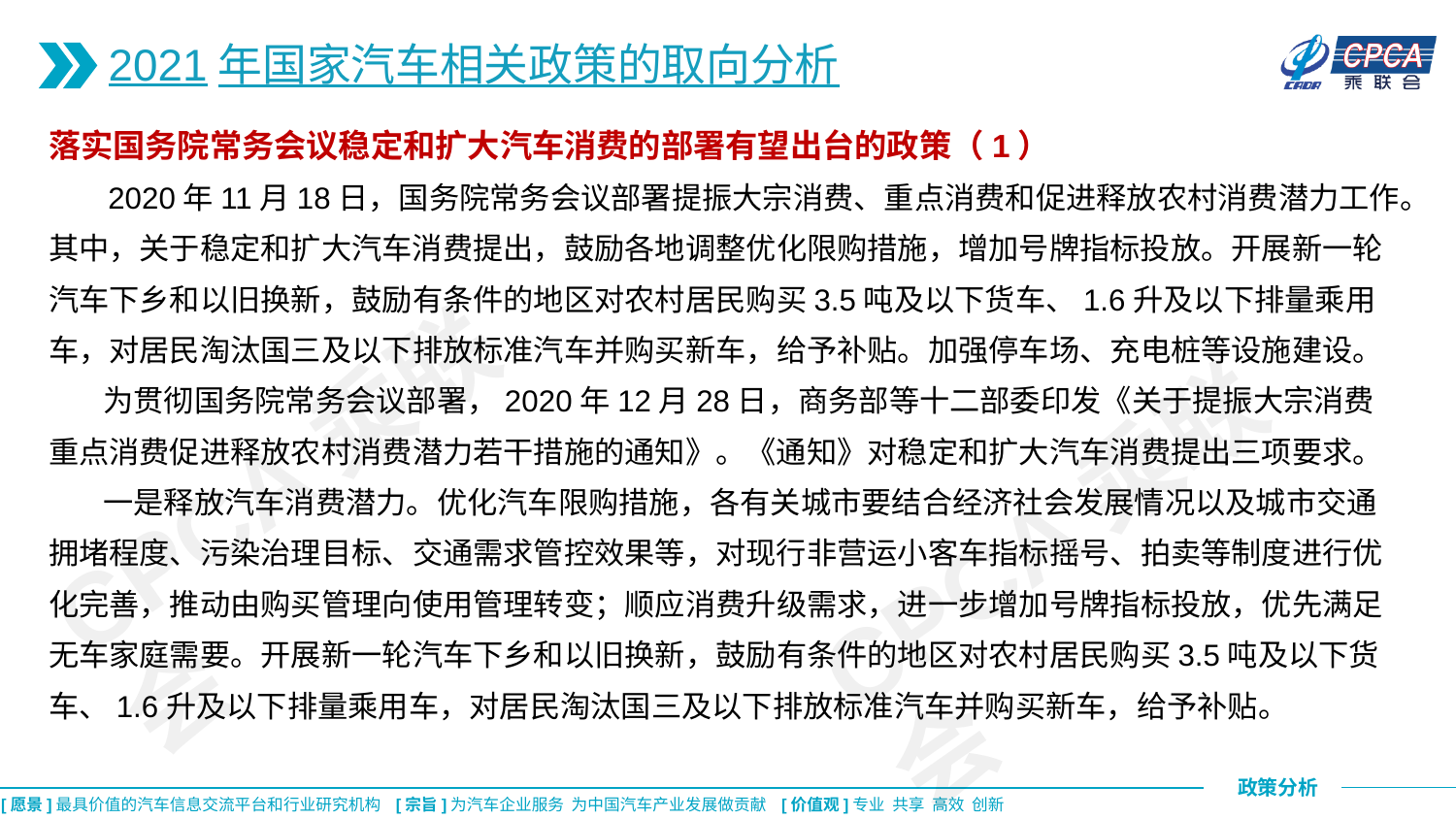

2021年国家汽车相关政策的取向分析
落实国务院常务会议稳定和扩大汽车消费的部署有望出台的政策（1）
       2020年11月18日，国务院常务会议部署提振大宗消费、重点消费和促进释放农村消费潜力工作。其中，关于稳定和扩大汽车消费提出，鼓励各地调整优化限购措施，增加号牌指标投放。开展新一轮汽车下乡和以旧换新，鼓励有条件的地区对农村居民购买3.5吨及以下货车、1.6升及以下排量乘用车，对居民淘汰国三及以下排放标准汽车并购买新车，给予补贴。加强停车场、充电桩等设施建设。
       为贯彻国务院常务会议部署，2020年12月28日，商务部等十二部委印发《关于提振大宗消费重点消费促进释放农村消费潜力若干措施的通知》。《通知》对稳定和扩大汽车消费提出三项要求。
       一是释放汽车消费潜力。优化汽车限购措施，各有关城市要结合经济社会发展情况以及城市交通拥堵程度、污染治理目标、交通需求管控效果等，对现行非营运小客车指标摇号、拍卖等制度进行优化完善，推动由购买管理向使用管理转变；顺应消费升级需求，进一步增加号牌指标投放，优先满足无车家庭需要。开展新一轮汽车下乡和以旧换新，鼓励有条件的地区对农村居民购买3.5吨及以下货车、1.6升及以下排量乘用车，对居民淘汰国三及以下排放标准汽车并购买新车，给予补贴。
CPCA乘联会
CPCA乘联会